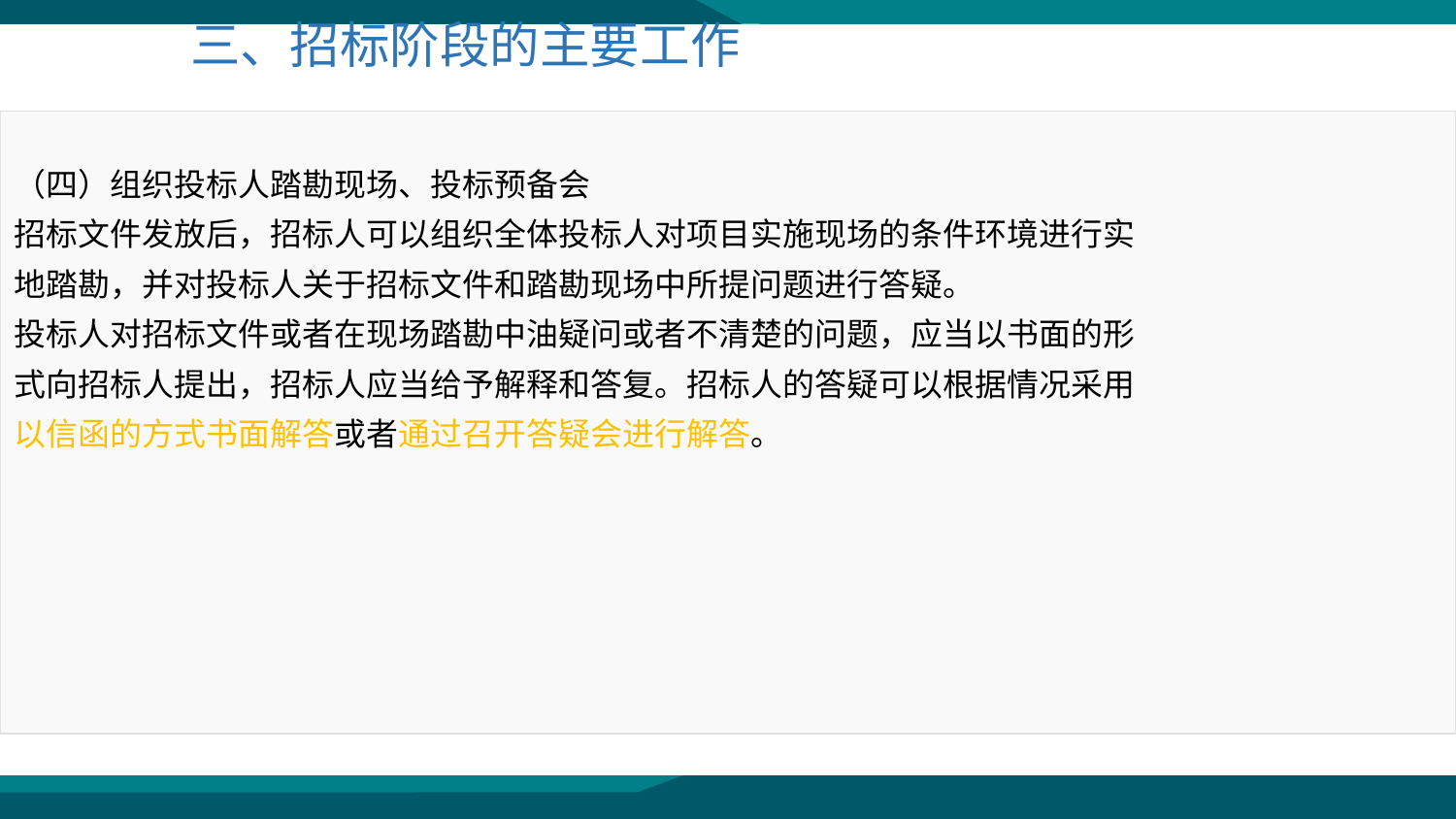

三、招标阶段的主要工作
（四）组织投标人踏勘现场、投标预备会
招标文件发放后，招标人可以组织全体投标人对项目实施现场的条件环境进行实地踏勘，并对投标人关于招标文件和踏勘现场中所提问题进行答疑。
投标人对招标文件或者在现场踏勘中油疑问或者不清楚的问题，应当以书面的形式向招标人提出，招标人应当给予解释和答复。招标人的答疑可以根据情况采用以信函的方式书面解答或者通过召开答疑会进行解答。